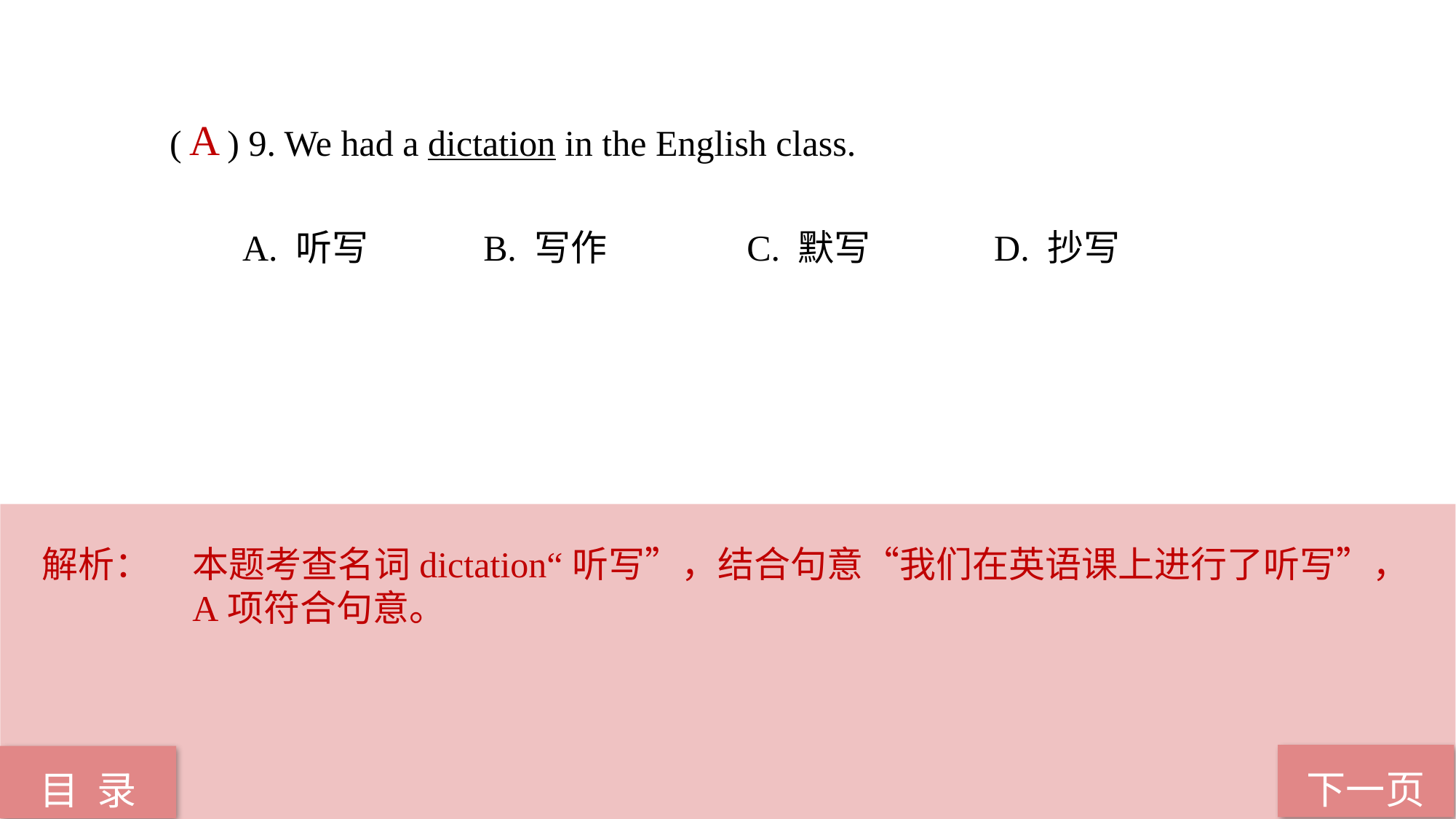

(     ) 9. We had a dictation in the English class.

        A. 听写             B. 写作                C. 默写              D. 抄写
A
解析：	本题考查名词dictation“听写”，结合句意“我们在英语课上进行了听写”，A项符合句意。